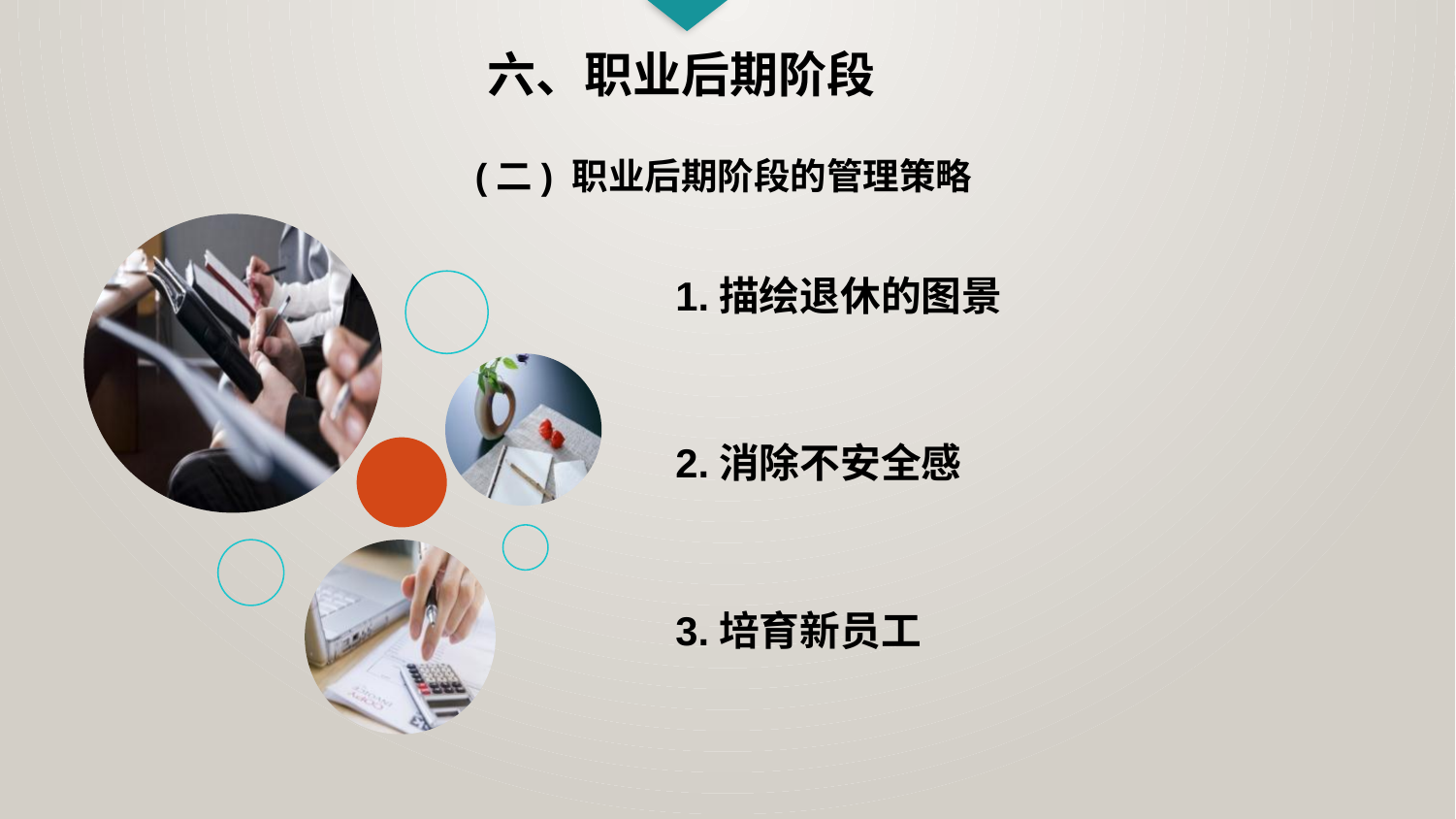

六、职业后期阶段
(二) 职业后期阶段的管理策略

1.描绘退休的图景

2.消除不安全感

3.培育新员工